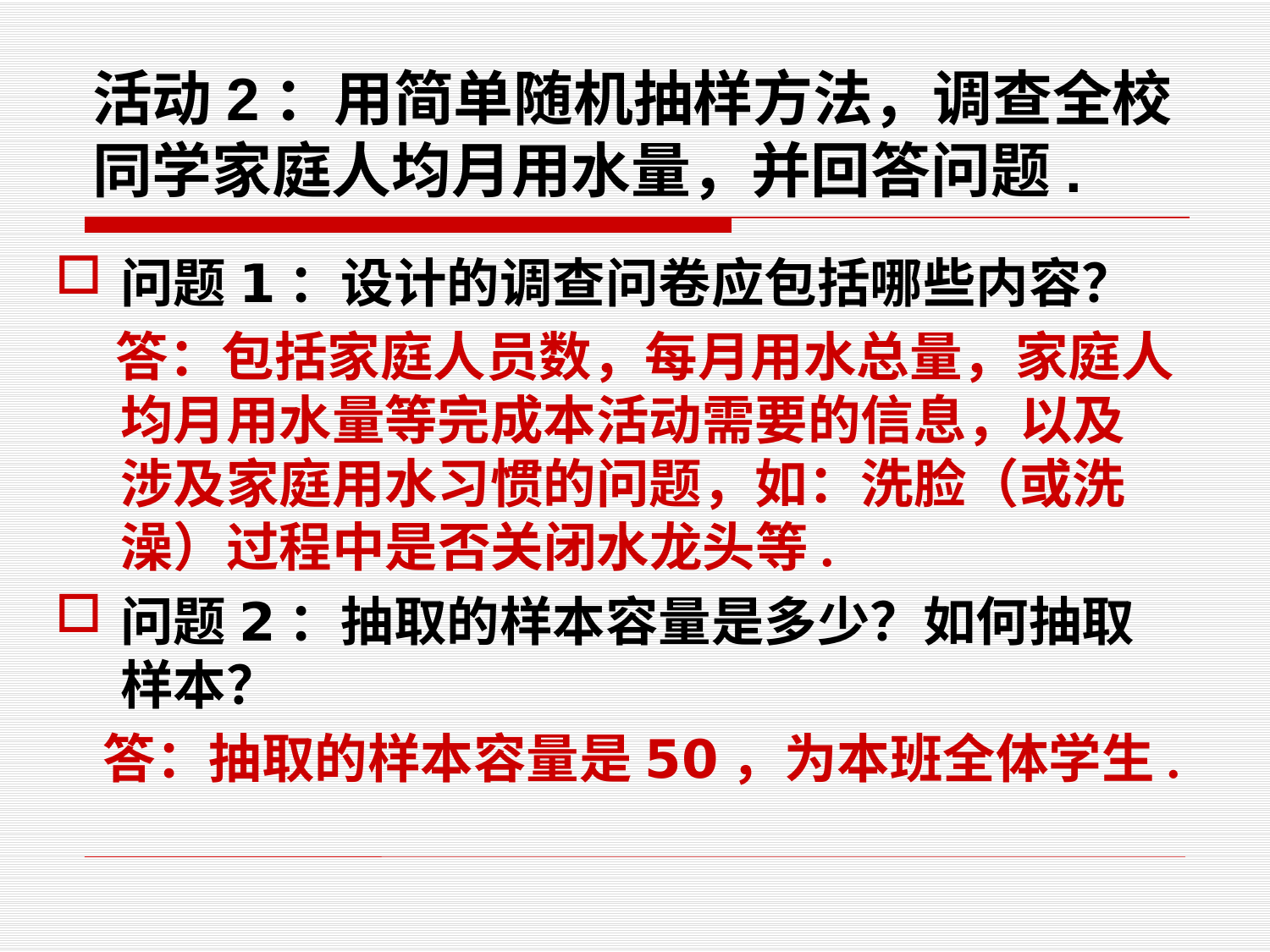

# 活动2：用简单随机抽样方法，调查全校同学家庭人均月用水量，并回答问题.
问题1：设计的调查问卷应包括哪些内容？
    答：包括家庭人员数，每月用水总量，家庭人均月用水量等完成本活动需要的信息，以及涉及家庭用水习惯的问题，如：洗脸（或洗澡）过程中是否关闭水龙头等.
问题2：抽取的样本容量是多少？如何抽取样本？
   答：抽取的样本容量是50，为本班全体学生.